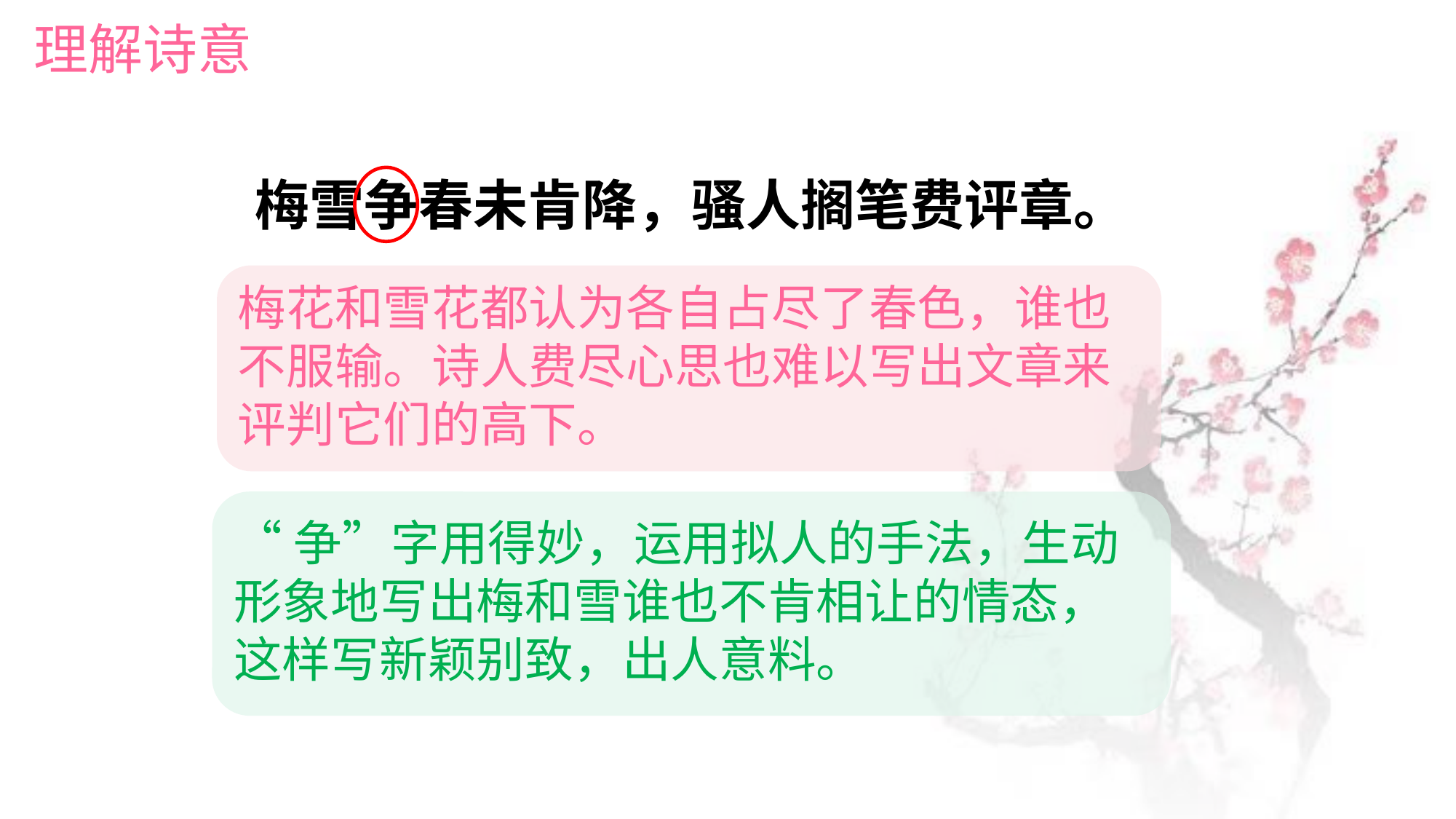

理解诗意
梅雪争春未肯降，骚人搁笔费评章。

梅花和雪花都认为各自占尽了春色，谁也不服输。诗人费尽心思也难以写出文章来评判它们的高下。

“争”字用得妙，运用拟人的手法，生动形象地写出梅和雪谁也不肯相让的情态，这样写新颖别致，出人意料。